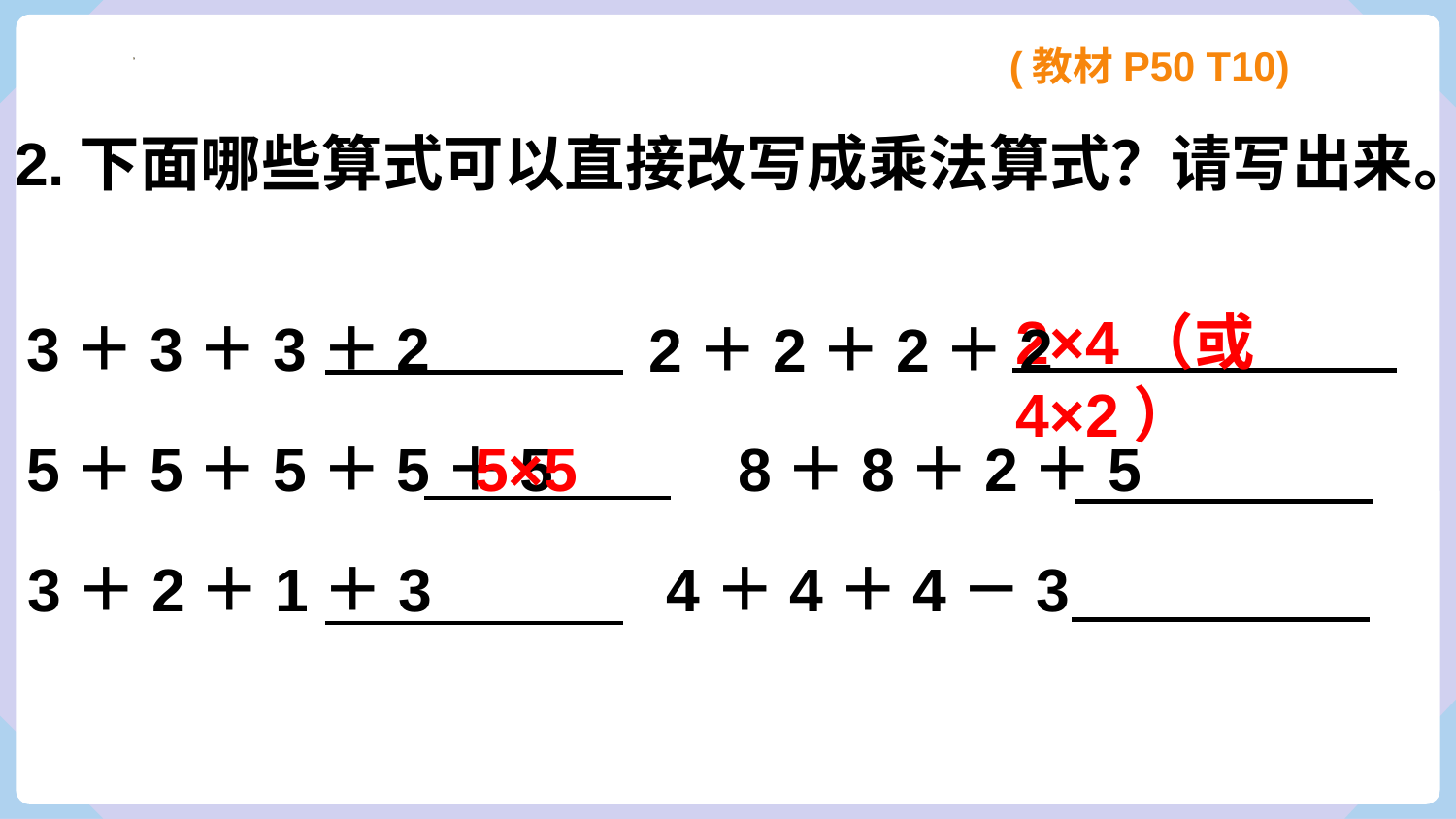

(教材P50 T10)
2.下面哪些算式可以直接改写成乘法算式？请写出来。
2×4（或4×2）
3＋3＋3＋2
5＋5＋5＋5＋5           8＋8＋2＋5
3＋2＋1＋3              4＋4＋4－3
2＋2＋2＋2
5×5